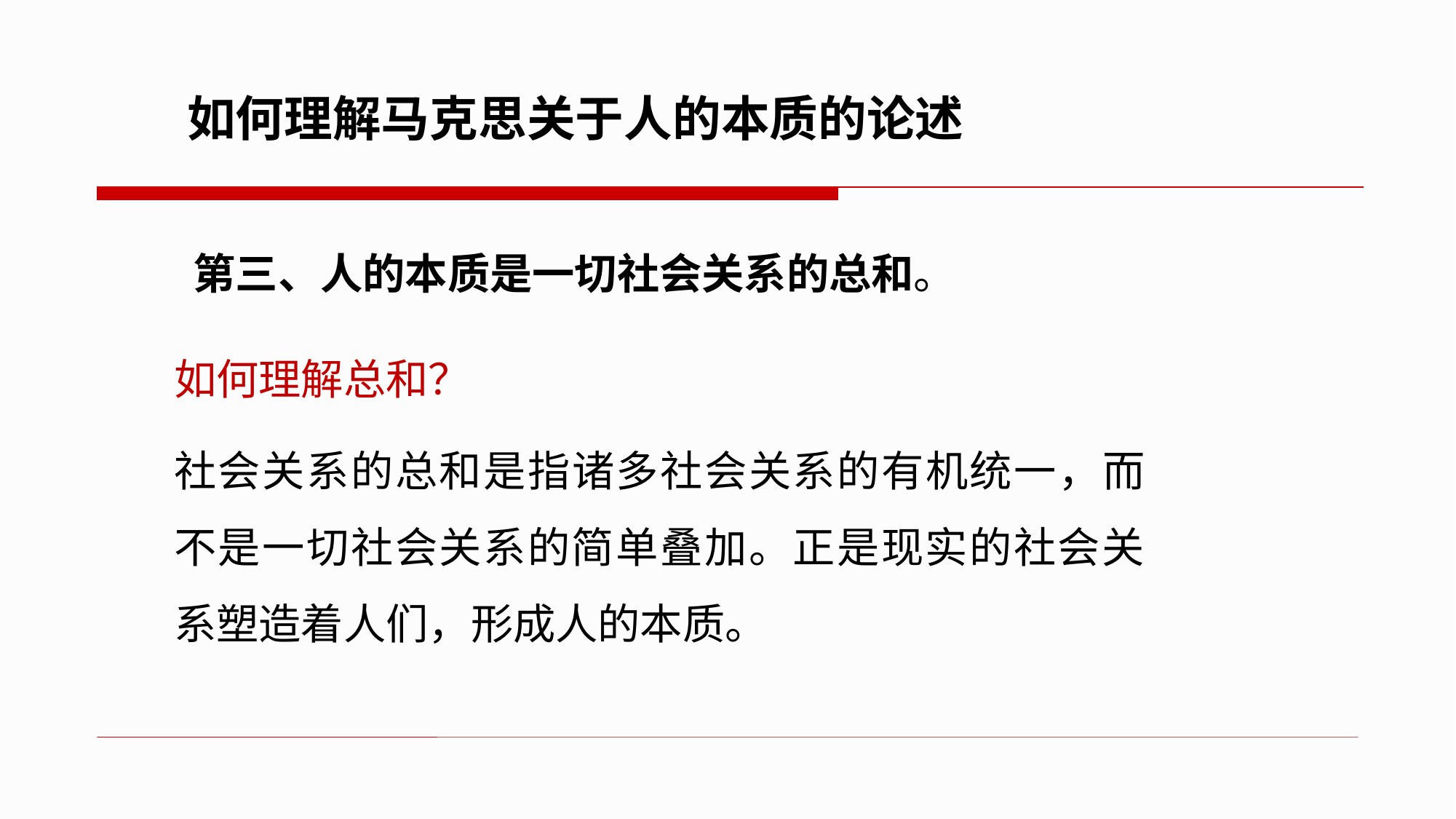

如何理解马克思关于人的本质的论述
第三、人的本质是一切社会关系的总和。

如何理解总和？
社会关系的总和是指诸多社会关系的有机统一，而不是一切社会关系的简单叠加。正是现实的社会关系塑造着人们，形成人的本质。